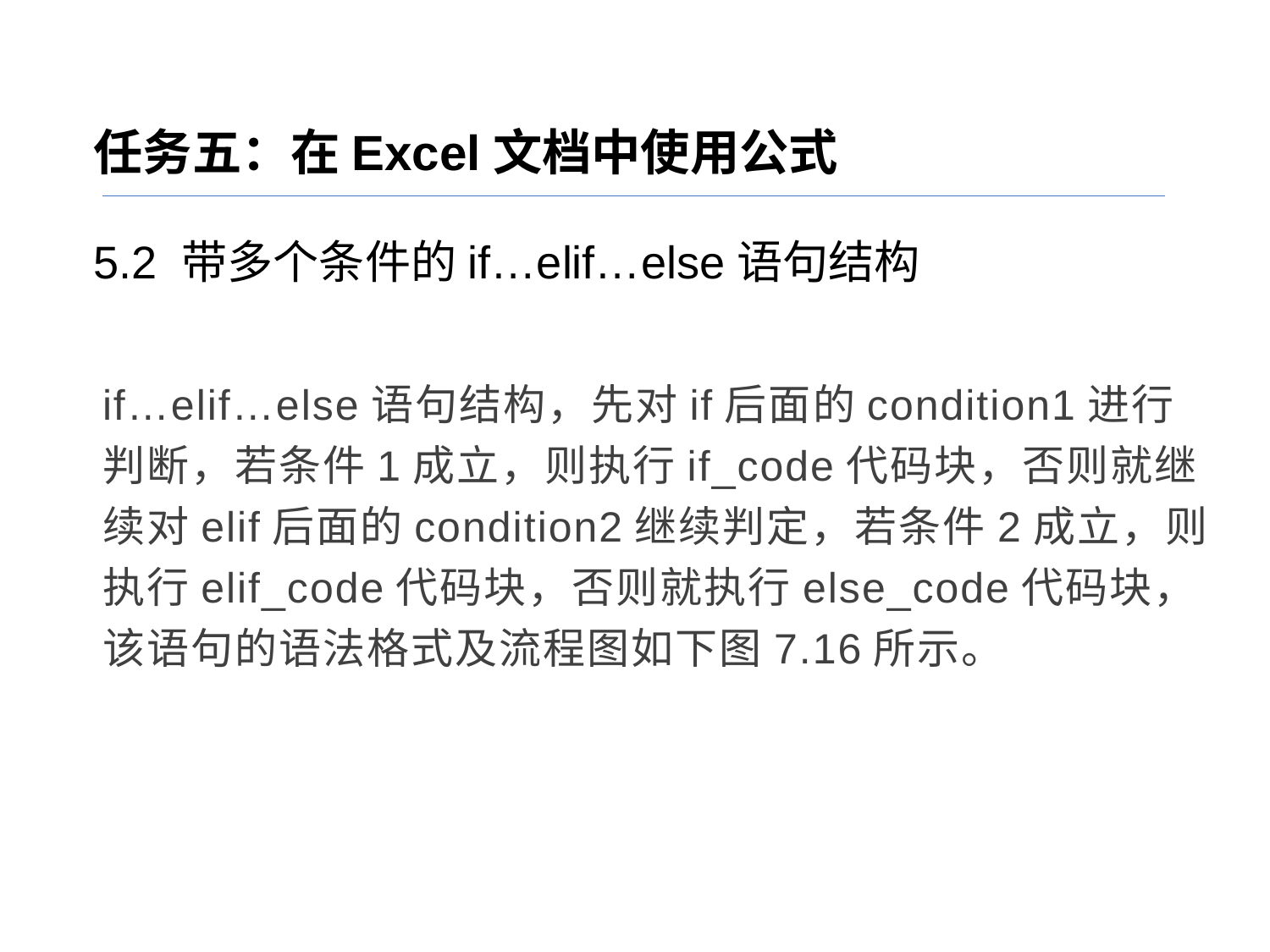

任务五：在Excel文档中使用公式
5.2 带多个条件的if…elif…else语句结构
if…elif…else语句结构，先对if后面的condition1进行判断，若条件1成立，则执行if_code代码块，否则就继续对elif后面的condition2继续判定，若条件2成立，则执行elif_code代码块，否则就执行else_code代码块，该语句的语法格式及流程图如下图7.16所示。